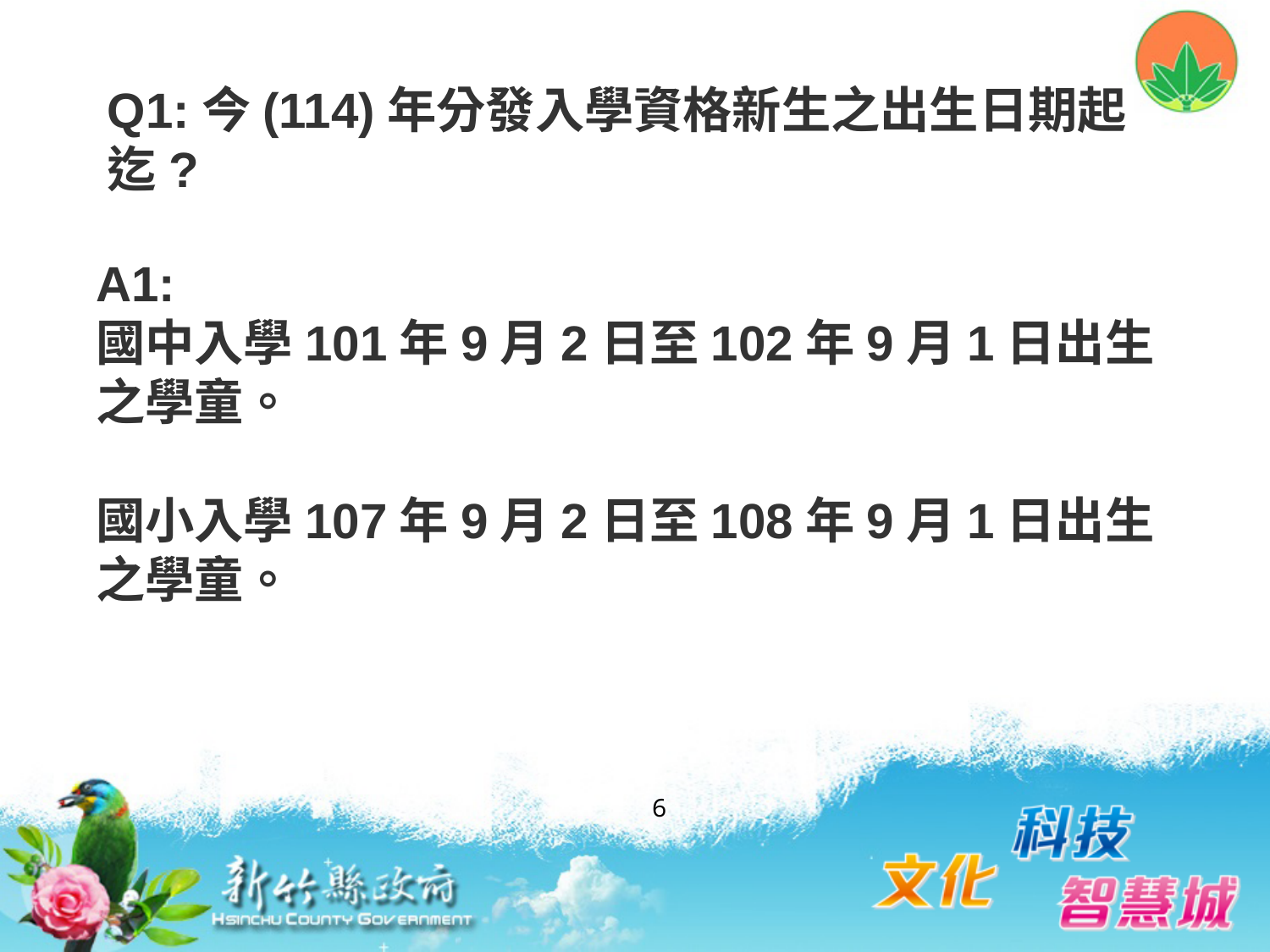

Q1:今(114)年分發入學資格新生之出生日期起迄?

A1:
國中入學101年9月2日至102年9月1日出生之學童。

國小入學107年9月2日至108年9月1日出生之學童。
6